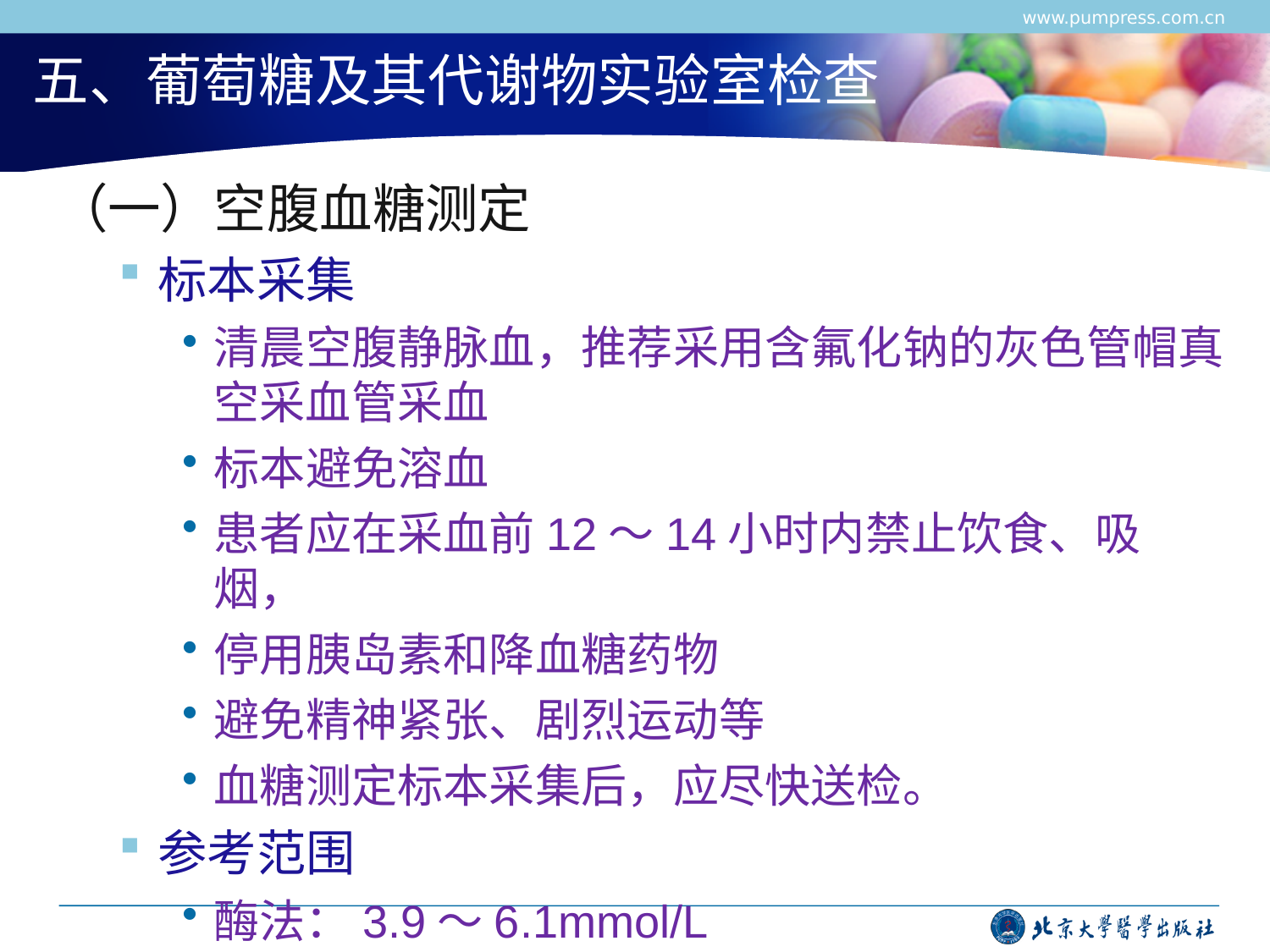

www.pumpress.com.cn
# 五、葡萄糖及其代谢物实验室检查
（一）空腹血糖测定
标本采集
清晨空腹静脉血，推荐采用含氟化钠的灰色管帽真空采血管采血
标本避免溶血
患者应在采血前12～14小时内禁止饮食、吸烟，
停用胰岛素和降血糖药物
避免精神紧张、剧烈运动等
血糖测定标本采集后，应尽快送检。
参考范围
酶法：3.9～6.1mmol/L